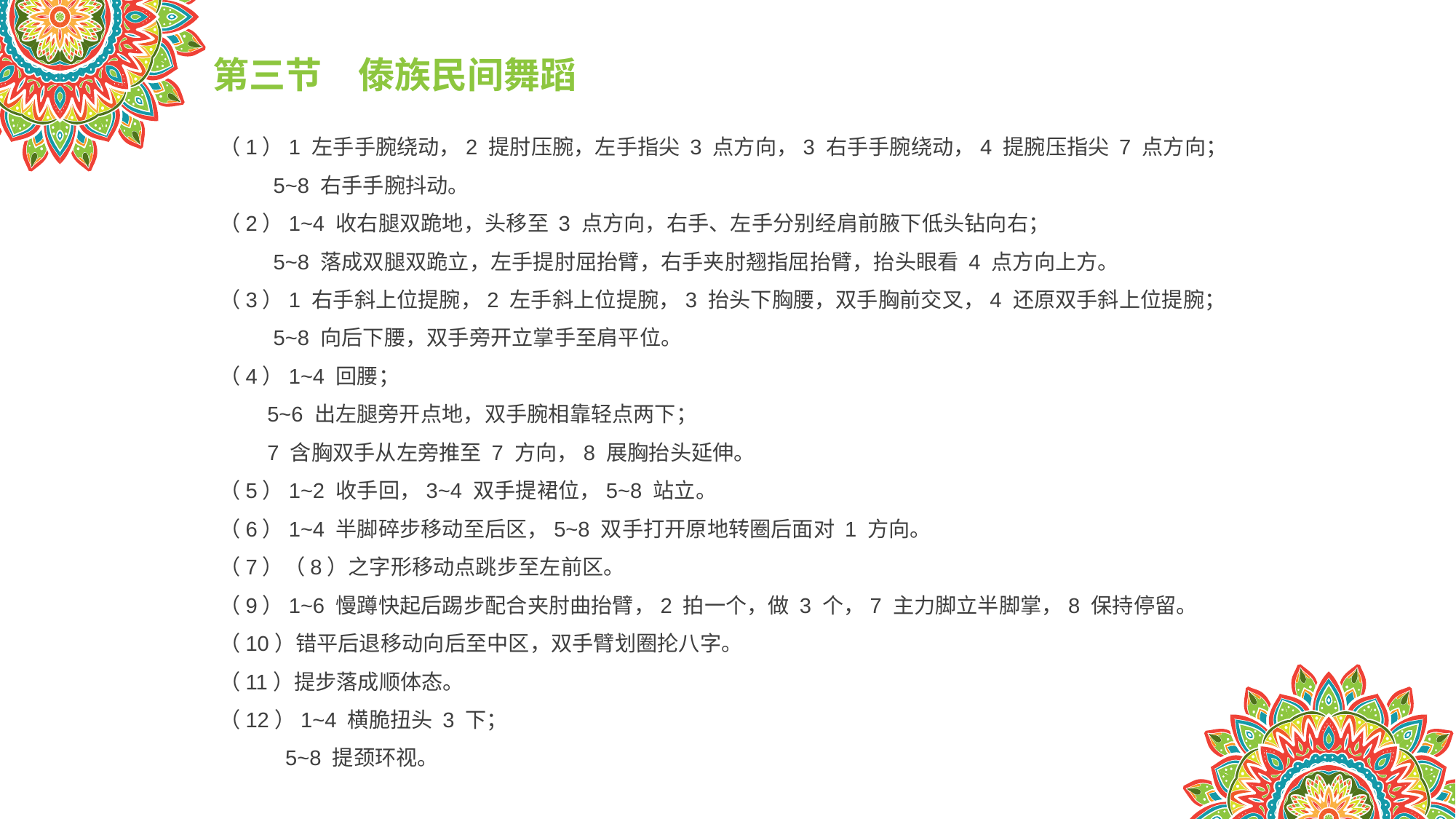

第三节　傣族民间舞蹈
（1）1 左手手腕绕动，2 提肘压腕，左手指尖 3 点方向，3 右手手腕绕动，4 提腕压指尖 7 点方向；
         5~8 右手手腕抖动。
（2）1~4 收右腿双跪地，头移至 3 点方向，右手、左手分别经肩前腋下低头钻向右；
         5~8 落成双腿双跪立，左手提肘屈抬臂，右手夹肘翘指屈抬臂，抬头眼看 4 点方向上方。
（3）1 右手斜上位提腕，2 左手斜上位提腕，3 抬头下胸腰，双手胸前交叉，4 还原双手斜上位提腕；
         5~8 向后下腰，双手旁开立掌手至肩平位。
（4）1~4 回腰；
        5~6 出左腿旁开点地，双手腕相靠轻点两下；
        7 含胸双手从左旁推至 7 方向，8 展胸抬头延伸。
（5）1~2 收手回，3~4 双手提裙位，5~8 站立。
（6）1~4 半脚碎步移动至后区，5~8 双手打开原地转圈后面对 1 方向。
（7）（8）之字形移动点跳步至左前区。
（9）1~6 慢蹲快起后踢步配合夹肘曲抬臂，2 拍一个，做 3 个，7 主力脚立半脚掌，8 保持停留。
（10）错平后退移动向后至中区，双手臂划圈抡八字。
（11）提步落成顺体态。
（12）1~4 横脆扭头 3 下；
           5~8 提颈环视。